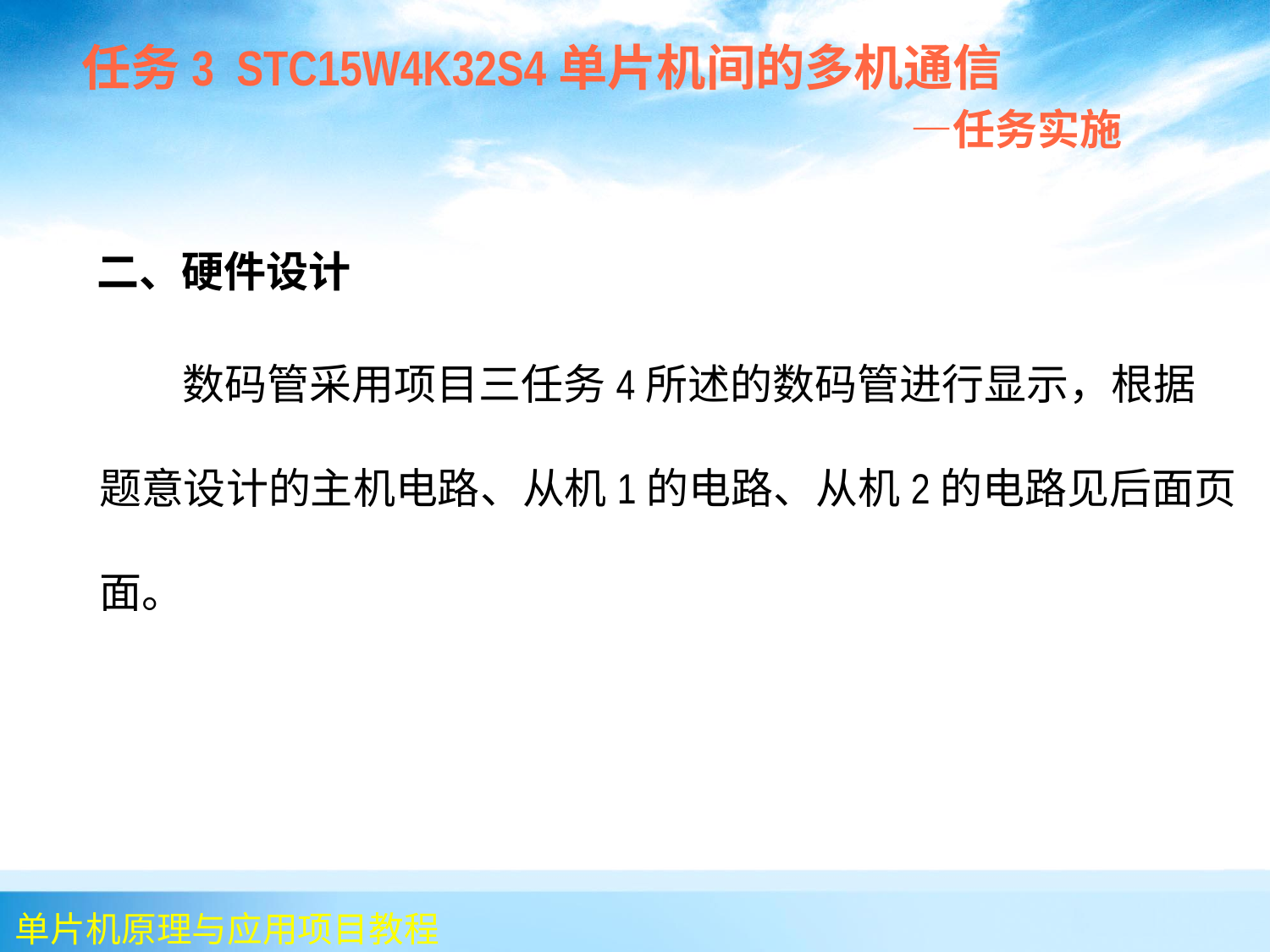

任务3  STC15W4K32S4单片机间的多机通信
                                                                              —任务实施
   二、硬件设计
            数码管采用项目三任务4所述的数码管进行显示，根据题意设计的主机电路、从机1的电路、从机2的电路见后面页面。